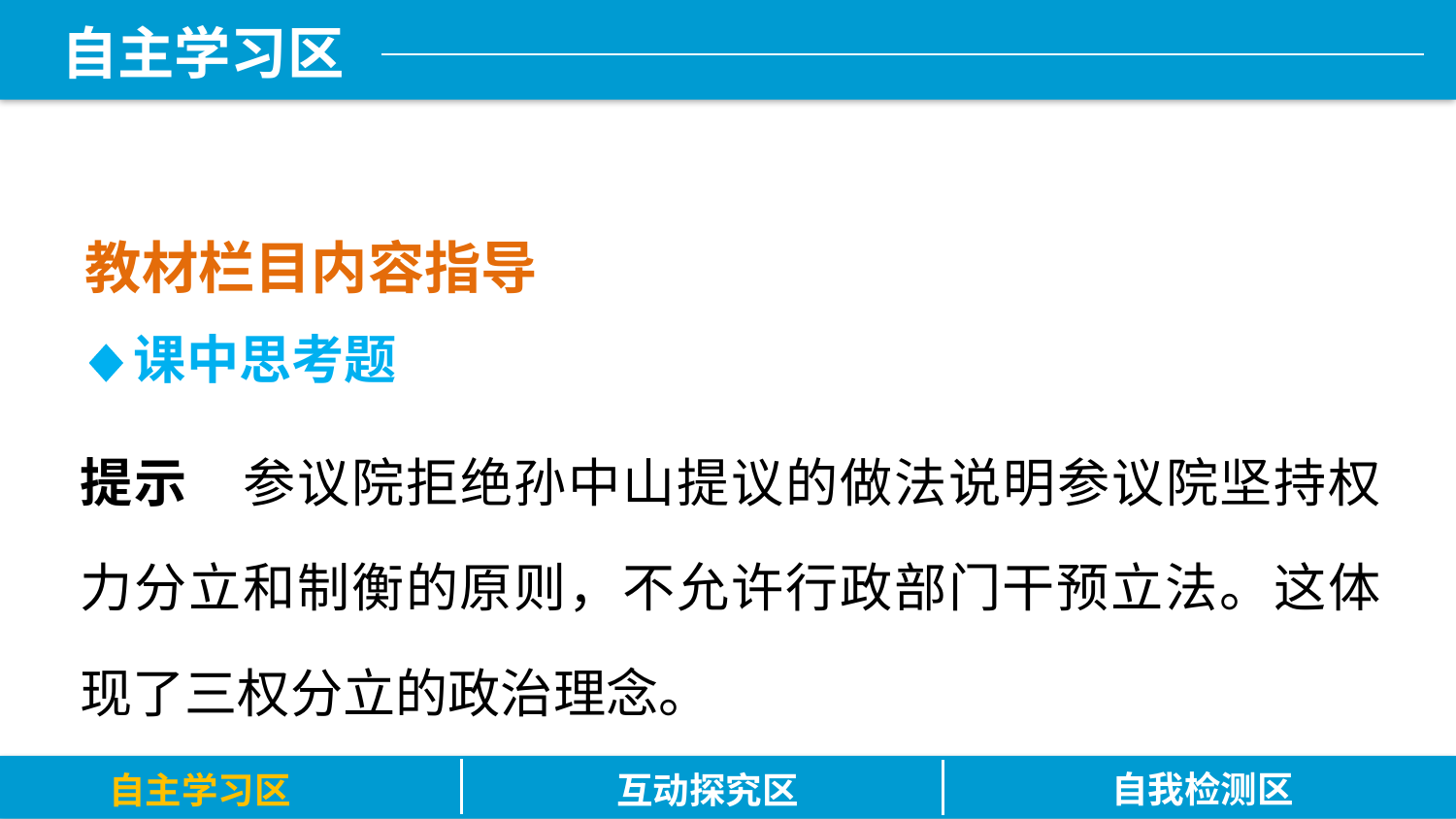

教材栏目内容指导
 课中思考题

提示　参议院拒绝孙中山提议的做法说明参议院坚持权力分立和制衡的原则，不允许行政部门干预立法。这体现了三权分立的政治理念。
自我检测区
自主学习区
互动探究区